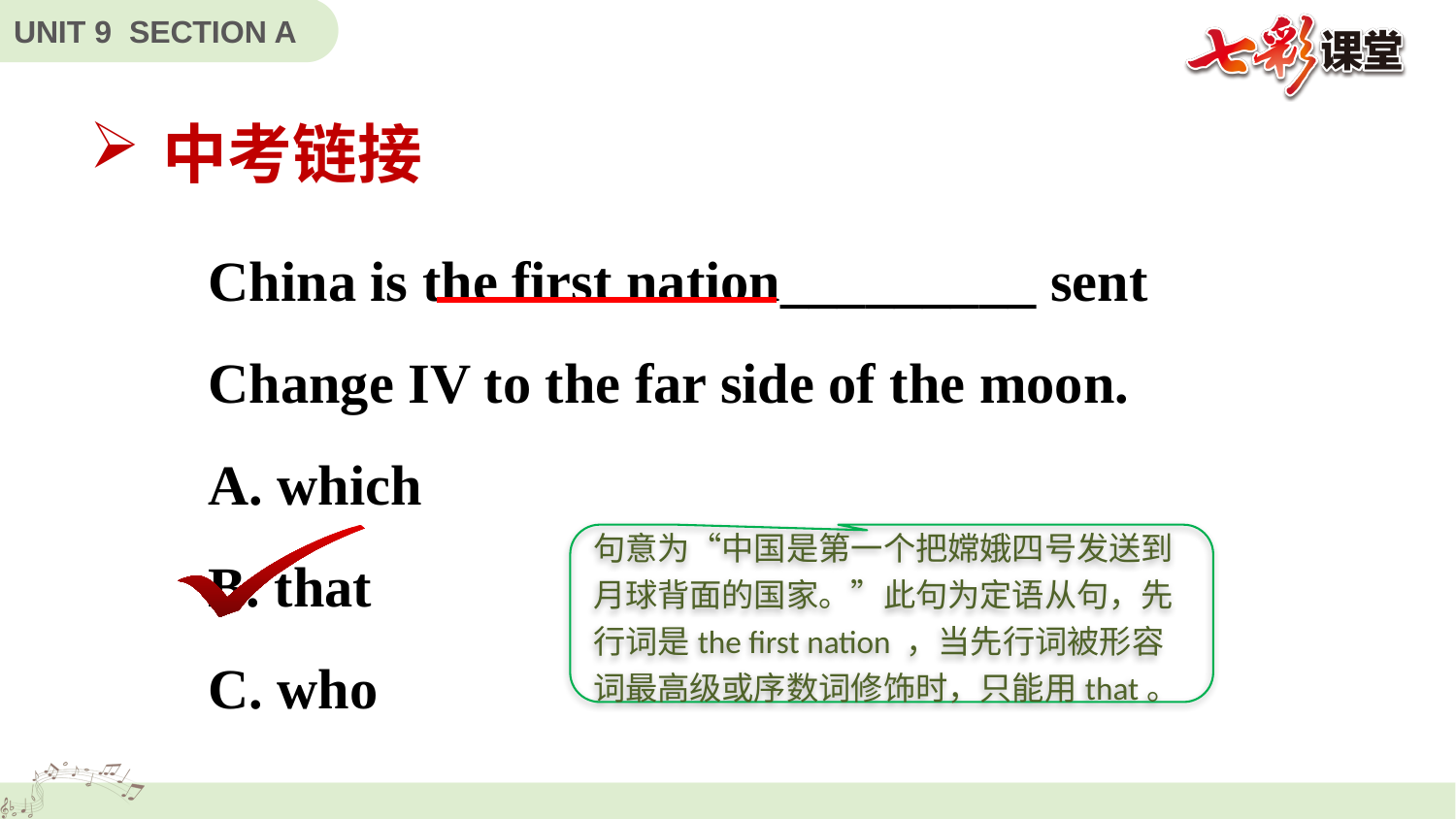

中考链接
China is the first nation_________ sent Change IV to the far side of the moon.
A. which
B. that
C. who

句意为“中国是第一个把嫦娥四号发送到月球背面的国家。”此句为定语从句，先行词是the first nation ，当先行词被形容词最高级或序数词修饰时，只能用that。